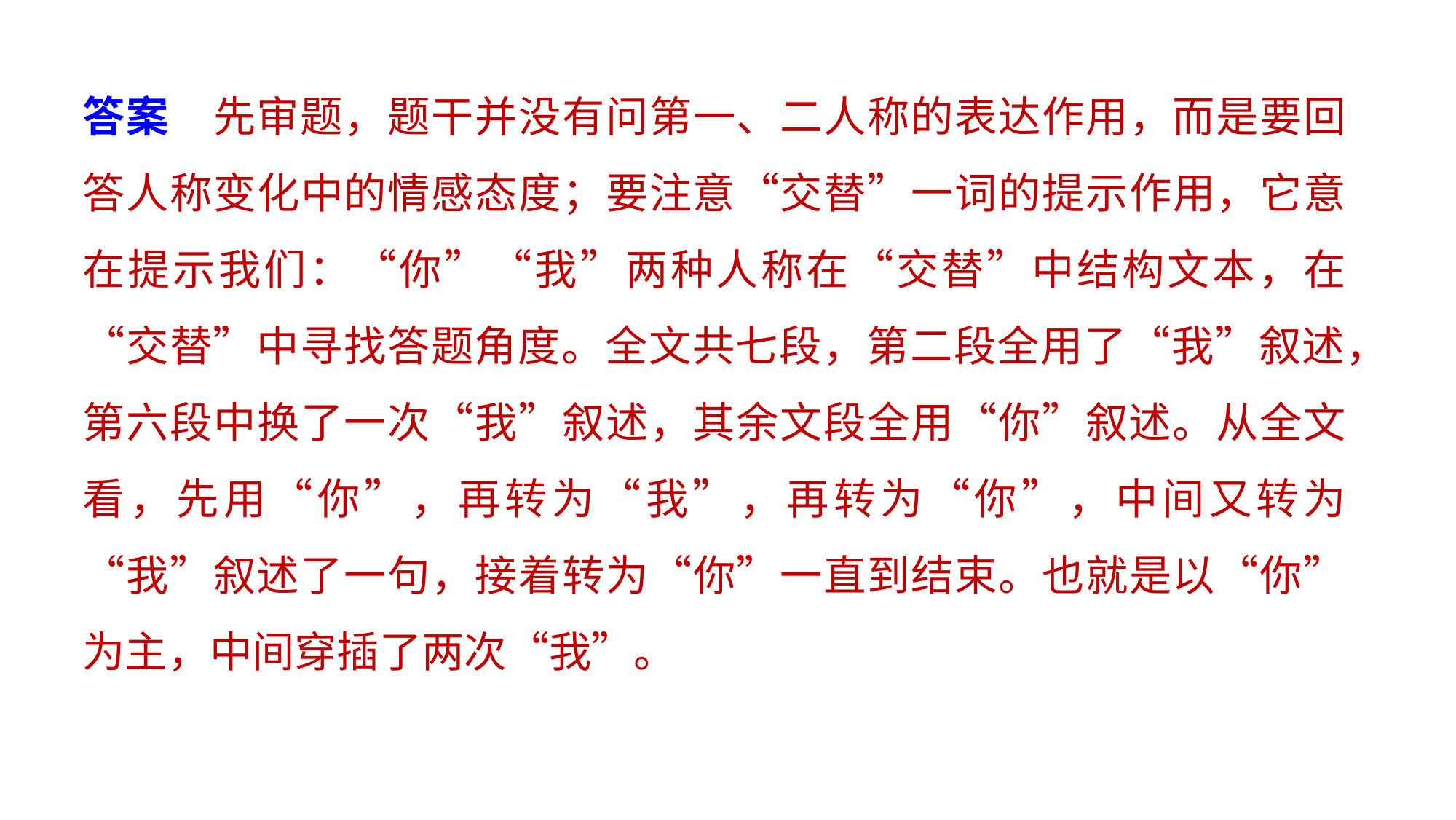

答案　先审题，题干并没有问第一、二人称的表达作用，而是要回答人称变化中的情感态度；要注意“交替”一词的提示作用，它意在提示我们：“你”“我”两种人称在“交替”中结构文本，在“交替”中寻找答题角度。全文共七段，第二段全用了“我”叙述，第六段中换了一次“我”叙述，其余文段全用“你”叙述。从全文看，先用“你”，再转为“我”，再转为“你”，中间又转为“我”叙述了一句，接着转为“你”一直到结束。也就是以“你”为主，中间穿插了两次“我”。